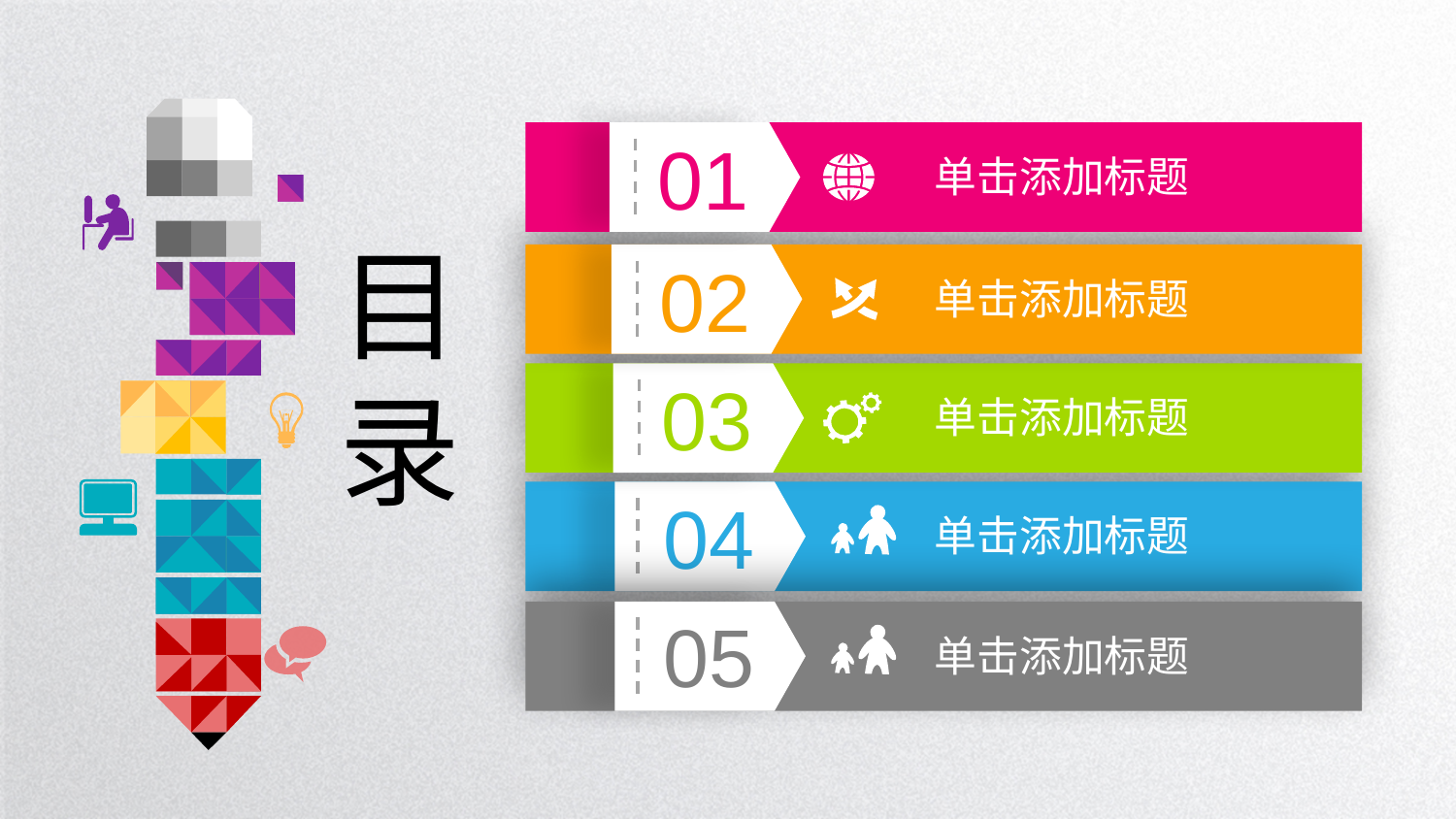

01

单击添加标题

目
录
02

单击添加标题

03

单击添加标题

04

单击添加标题

05

单击添加标题